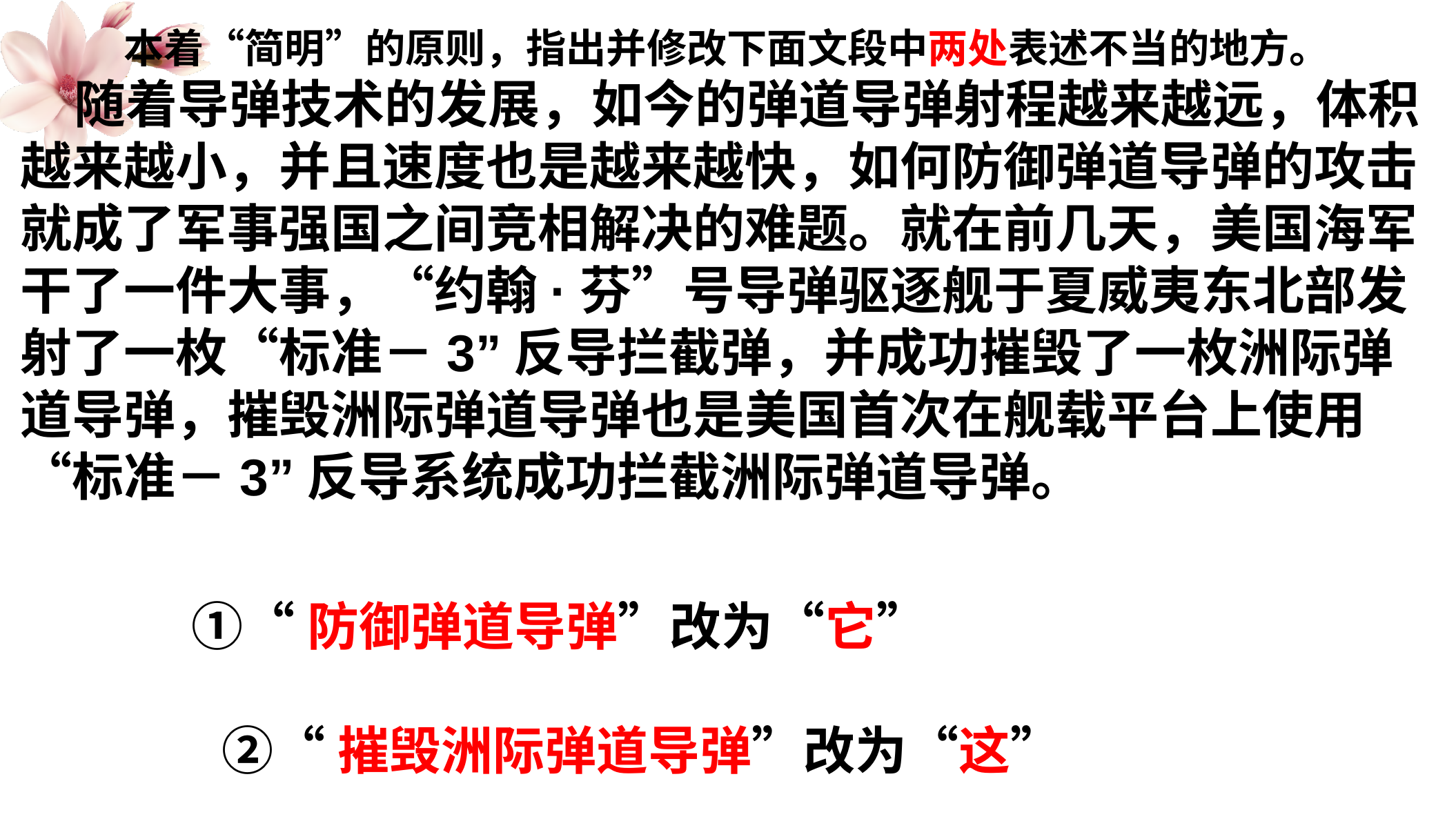

本着“简明”的原则，指出并修改下面文段中两处表述不当的地方。
 随着导弹技术的发展，如今的弹道导弹射程越来越远，体积越来越小，并且速度也是越来越快，如何防御弹道导弹的攻击就成了军事强国之间竞相解决的难题。就在前几天，美国海军干了一件大事，“约翰·芬”号导弹驱逐舰于夏威夷东北部发射了一枚“标准－3”反导拦截弹，并成功摧毁了一枚洲际弹道导弹，摧毁洲际弹道导弹也是美国首次在舰载平台上使用“标准－3”反导系统成功拦截洲际弹道导弹。

①“防御弹道导弹”改为“它”

②“摧毁洲际弹道导弹”改为“这”